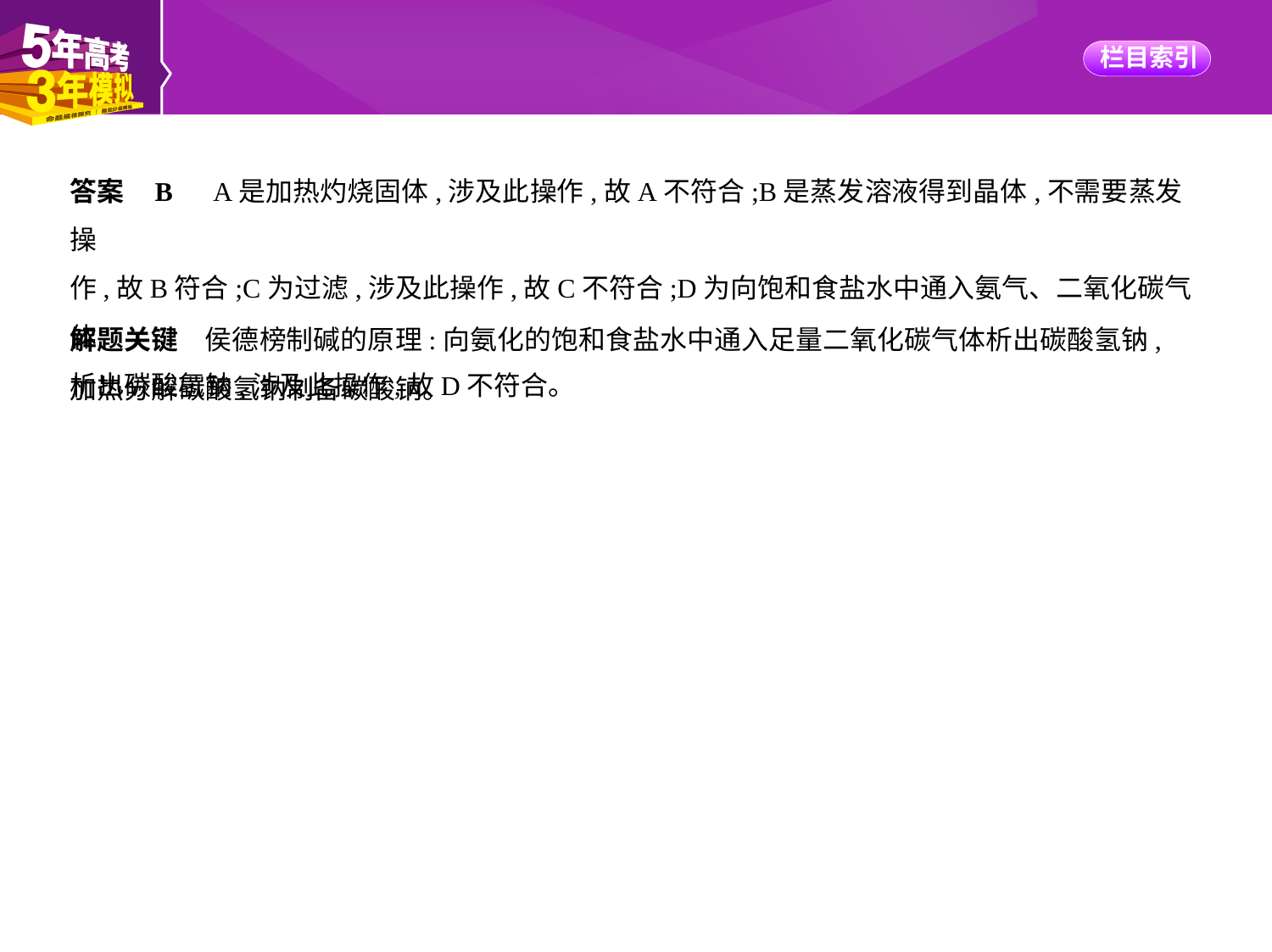

答案    B　A是加热灼烧固体,涉及此操作,故A不符合;B是蒸发溶液得到晶体,不需要蒸发操
作,故B符合;C为过滤,涉及此操作,故C不符合;D为向饱和食盐水中通入氨气、二氧化碳气体
析出碳酸氢钠,涉及此操作,故D不符合。
解题关键　侯德榜制碱的原理:向氨化的饱和食盐水中通入足量二氧化碳气体析出碳酸氢钠,
加热分解碳酸氢钠制备碳酸钠。